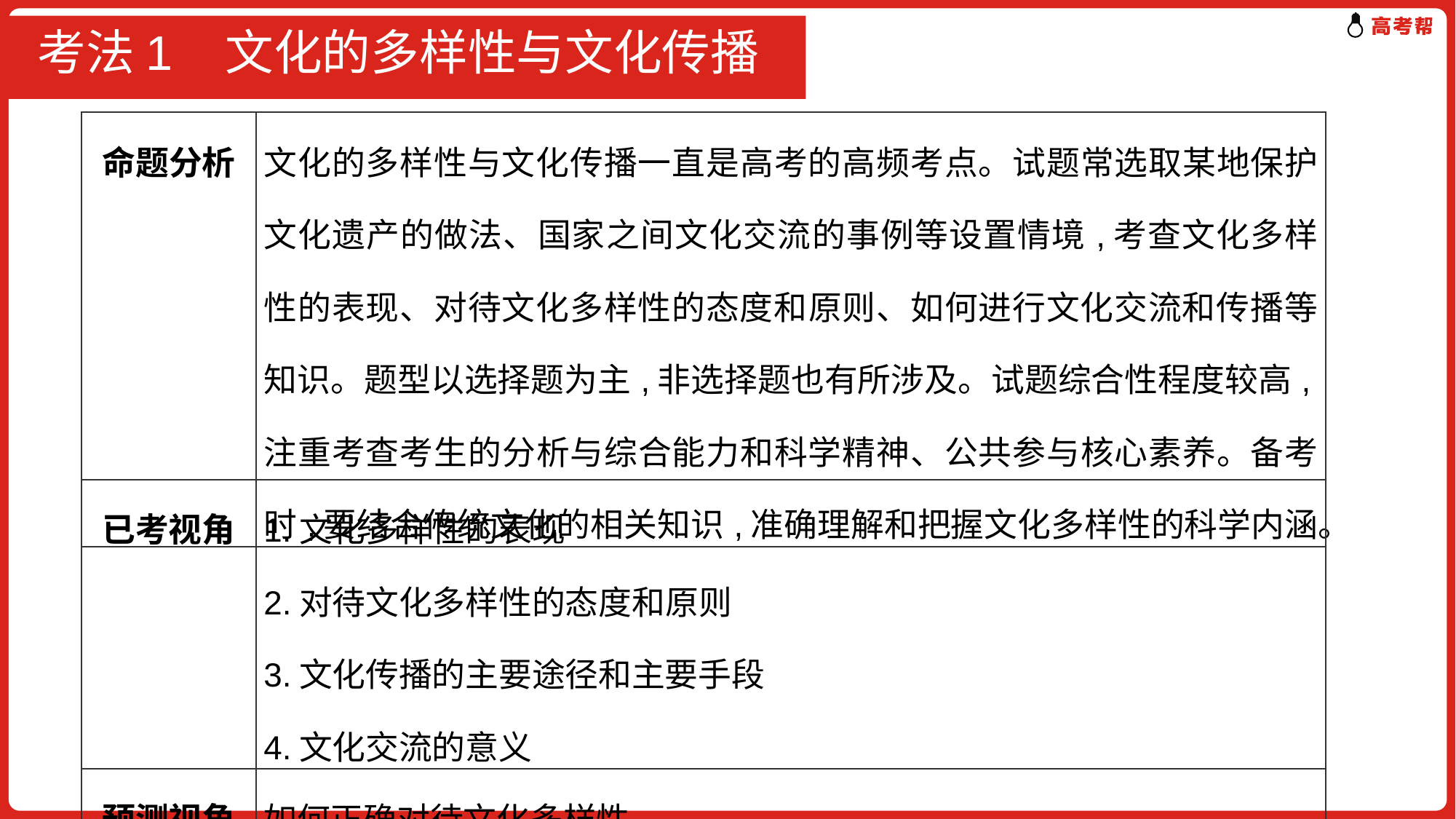

# 考法1   文化的多样性与文化传播
| 命题分析 | 文化的多样性与文化传播一直是高考的高频考点。试题常选取某地保护文化遗产的做法、国家之间文化交流的事例等设置情境,考查文化多样性的表现、对待文化多样性的态度和原则、如何进行文化交流和传播等知识。题型以选择题为主,非选择题也有所涉及。试题综合性程度较高,注重考查考生的分析与综合能力和科学精神、公共参与核心素养。备考时,要结合传统文化的相关知识,准确理解和把握文化多样性的科学内涵。 |
| --- | --- |
| 已考视角 | 1.文化多样性的表现 2.对待文化多样性的态度和原则 3.文化传播的主要途径和主要手段 4.文化交流的意义 |
| --- | --- |
| 预测视角 | 如何正确对待文化多样性 |